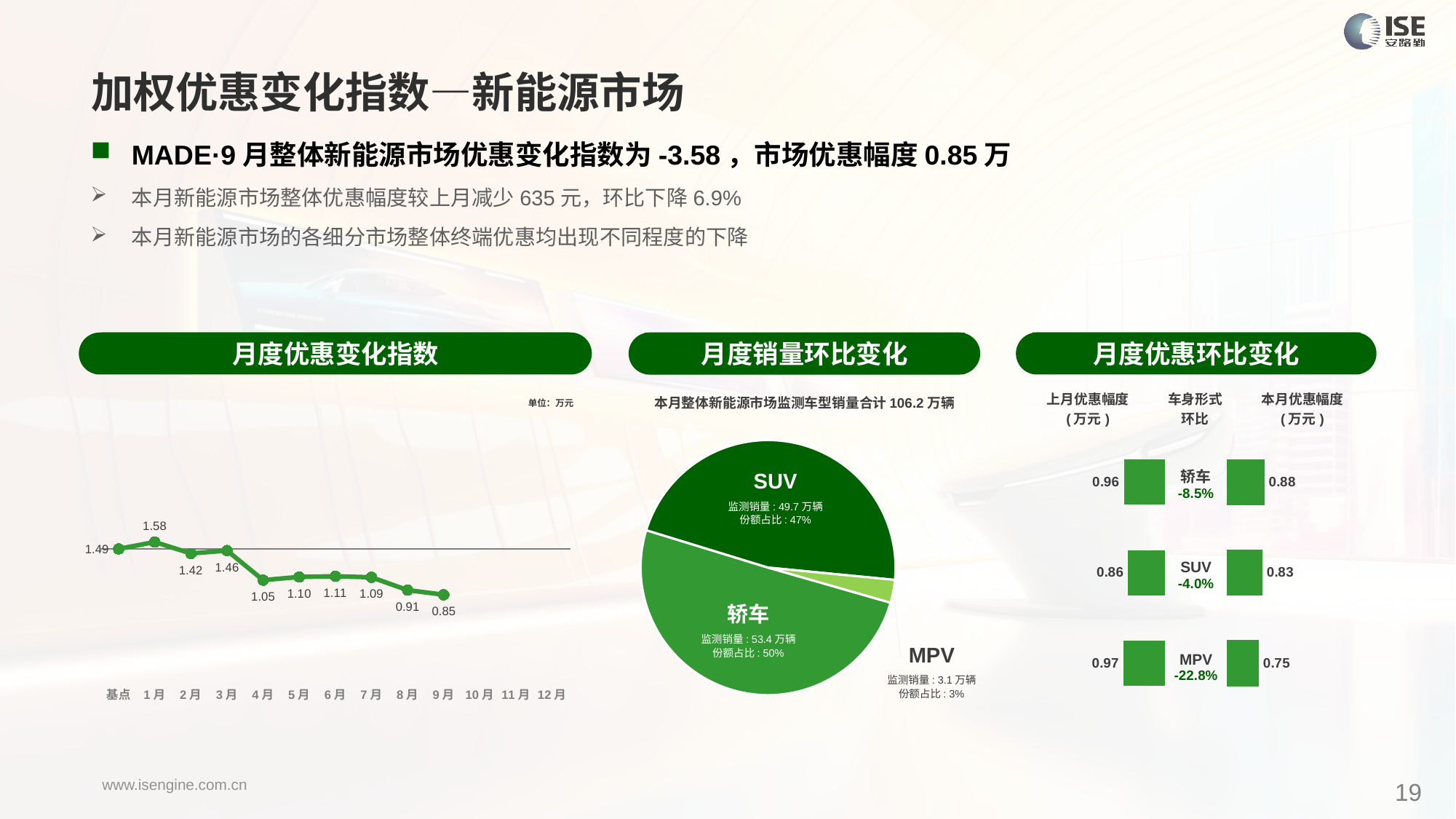

加权优惠变化指数—新能源市场
MADE·9月整体新能源市场优惠变化指数为-3.58，市场优惠幅度0.85万
本月新能源市场整体优惠幅度较上月减少635元，环比下降6.9%
本月新能源市场的各细分市场整体终端优惠均出现不同程度的下降
月度优惠变化指数

月度优惠环比变化

月度销量环比变化

### Chart

| Category | Y2024 |
|---|---|
| 基点 | 0.0 |
| 1月 | 0.54 |
| 2月 | -0.36 |
| 3月 | -0.13 |
| 4月 | -2.44 |
| 5月 | -2.19 |
| 6月 | -2.14 |
| 7月 | -2.22 |
| 8月 | -3.22 |
| 9月 | -3.58 |
| 10月 | None |
| 11月 | None |
| 12月 | None |
本月整体新能源市场监测车型销量合计106.2万辆
| 上月优惠幅度 (万元) | 车身形式 环比 | 本月优惠幅度 (万元) |
| --- | --- | --- |
单位：万元

### Chart

| Category | 车身市场 |
|---|---|
| 轿车 | 534252.0 |
| SUV | 497132.0 |
| MPV | 30804.0 |
| 轿车 -8.5% |
| --- |
| SUV -4.0% |
| MPV -22.8% |

### Chart

| Category | 成交均价 |
|---|---|
| 轿车 | 0.96 |
| SUV | 0.86 |
| MPV | 0.97 |

### Chart

| Category | 成交均价 |
|---|---|
| 轿车 | 0.8764541265170738 |
| SUV | 0.8295972699403766 |
| MPV | 0.7460469419555905 |
SUV
监测销量: 40.0万辆
份额占比: 47%
SUV
监测销量: 45.4万辆
份额占比: 47%
SUV
监测销量: 49.7万辆
份额占比: 47%
轿车
监测销量: 43.3万辆
份额占比: 50%
轿车
监测销量: 49.1万辆
份额占比: 50%
轿车
监测销量: 53.4万辆
份额占比: 50%
MPV
监测销量: 3.1万辆
份额占比: 3%
19